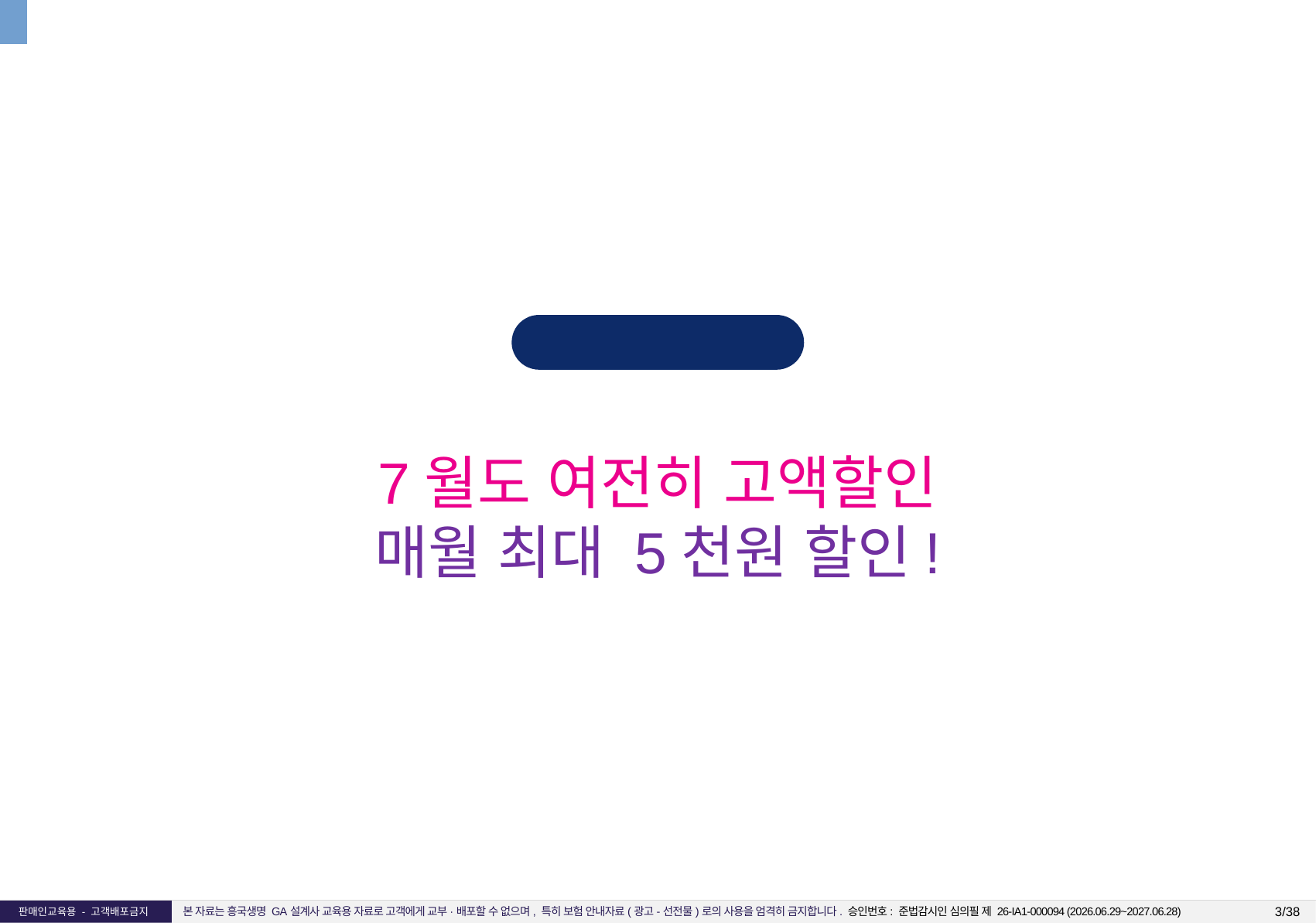

흥국생명 26.7월
7월도 여전히 고액할인
매월 최대 5천원 할인!
3/38